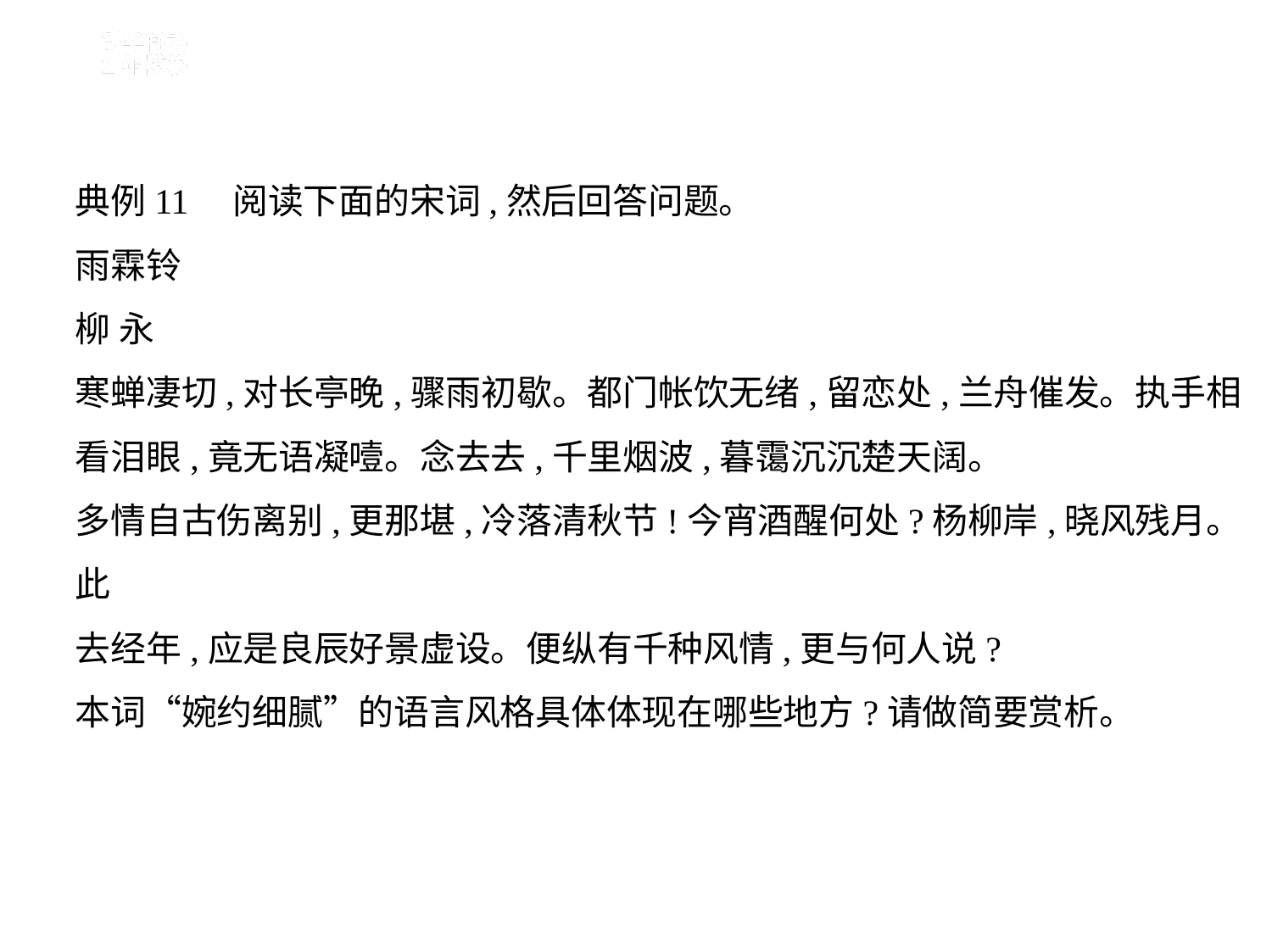

典例11　阅读下面的宋词,然后回答问题。
雨霖铃
柳 永
寒蝉凄切,对长亭晚,骤雨初歇。都门帐饮无绪,留恋处,兰舟催发。执手相
看泪眼,竟无语凝噎。念去去,千里烟波,暮霭沉沉楚天阔。
多情自古伤离别,更那堪,冷落清秋节!今宵酒醒何处?杨柳岸,晓风残月。此
去经年,应是良辰好景虚设。便纵有千种风情,更与何人说?
本词“婉约细腻”的语言风格具体体现在哪些地方?请做简要赏析。